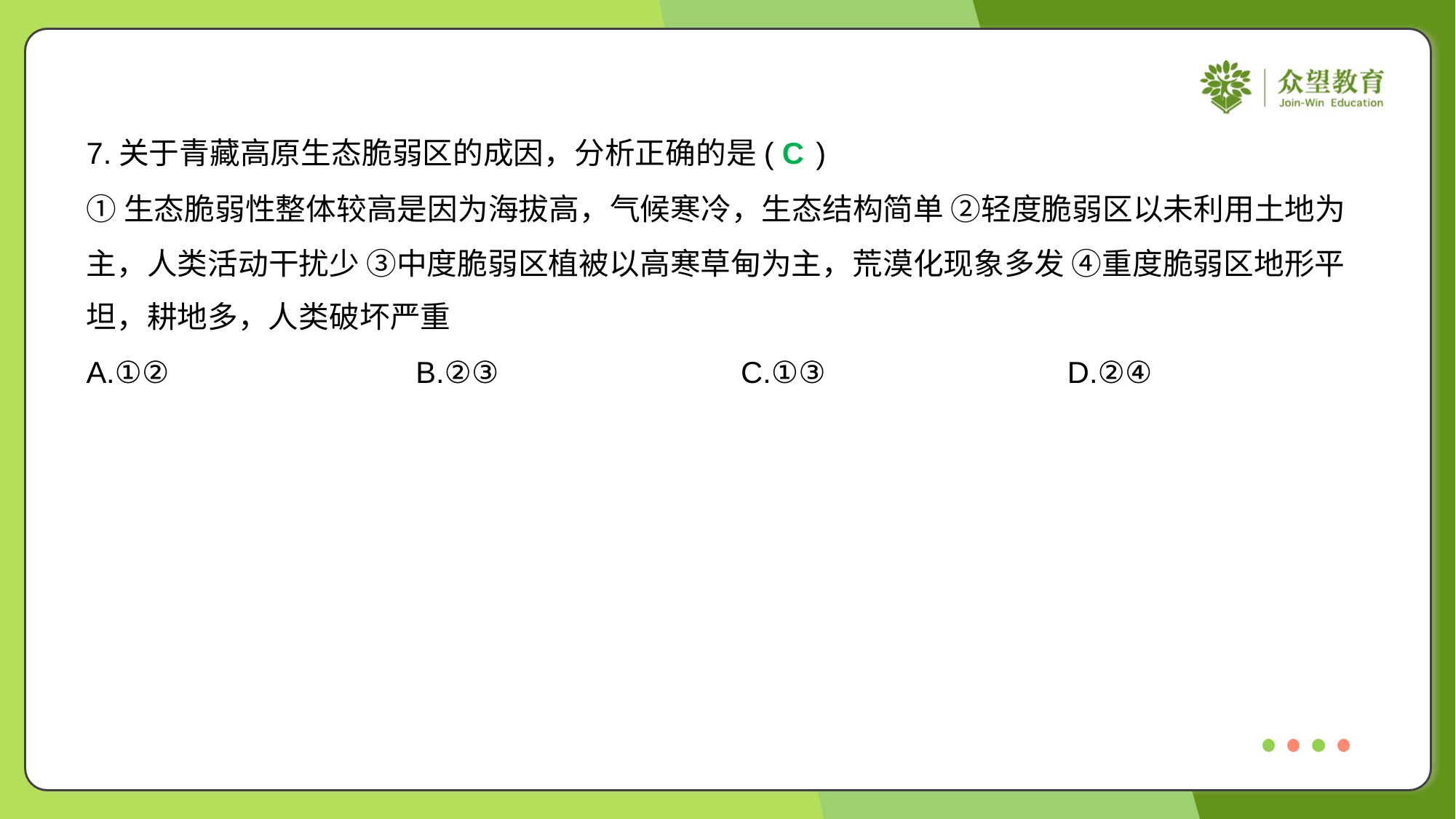

7.关于青藏高原生态脆弱区的成因，分析正确的是(     )
C
①生态脆弱性整体较高是因为海拔高，气候寒冷，生态结构简单 ②轻度脆弱区以未利用土地为
主，人类活动干扰少 ③中度脆弱区植被以高寒草甸为主，荒漠化现象多发 ④重度脆弱区地形平
坦，耕地多，人类破坏严重
A.①②	B.②③	C.①③	D.②④